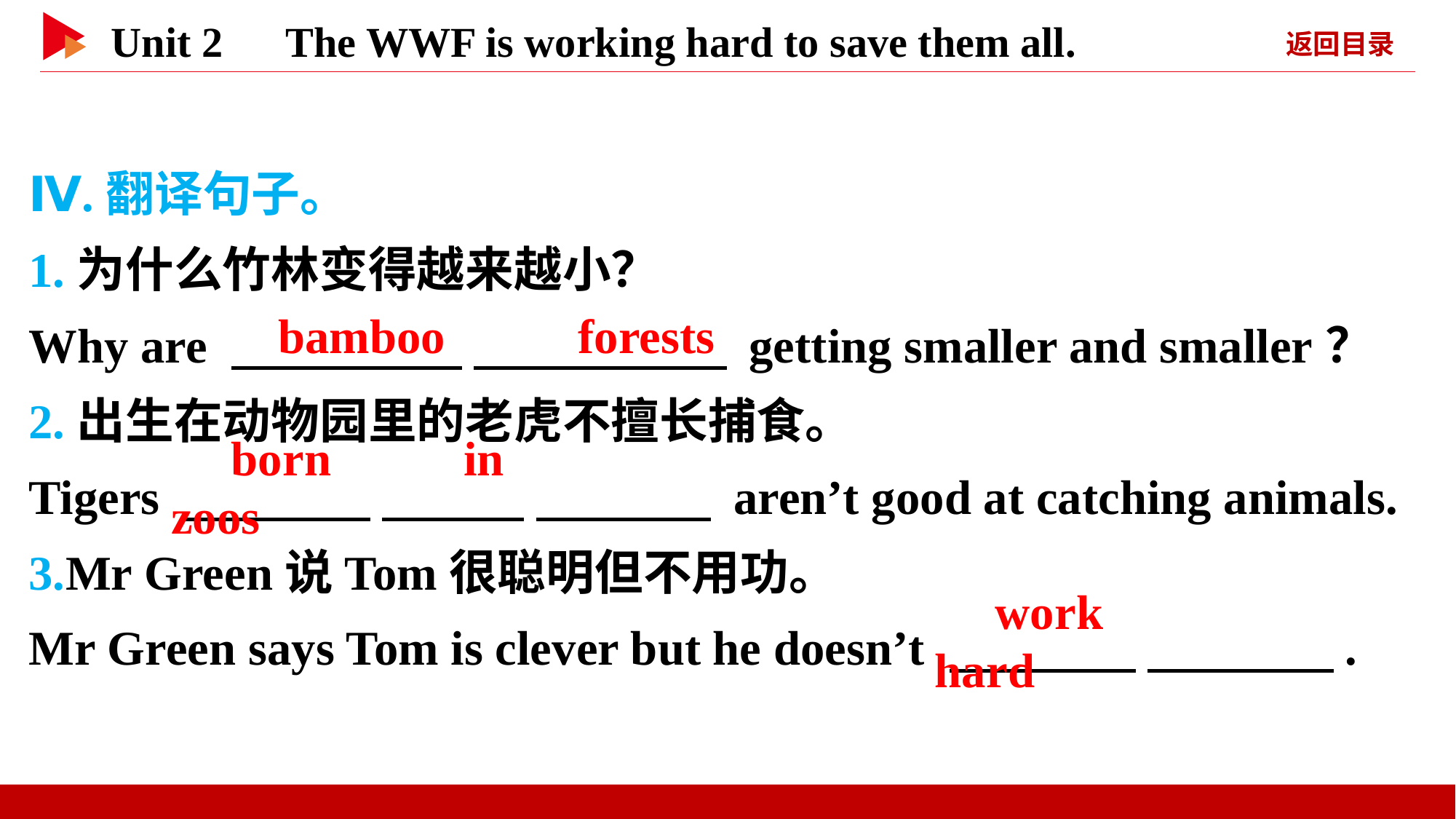

Ⅳ.翻译句子。
1.为什么竹林变得越来越小？
Why are 　            　 　              　 getting smaller and smaller？
2.出生在动物园里的老虎不擅长捕食。
Tigers 　        　 　    　 　       　 aren’t good at catching animals.
3.Mr Green说Tom很聪明但不用功。
Mr Green says Tom is clever but he doesn’t 　        　 　        　.
　bamboo　 　forests
　born　 　in　 　zoos
　work　 　hard